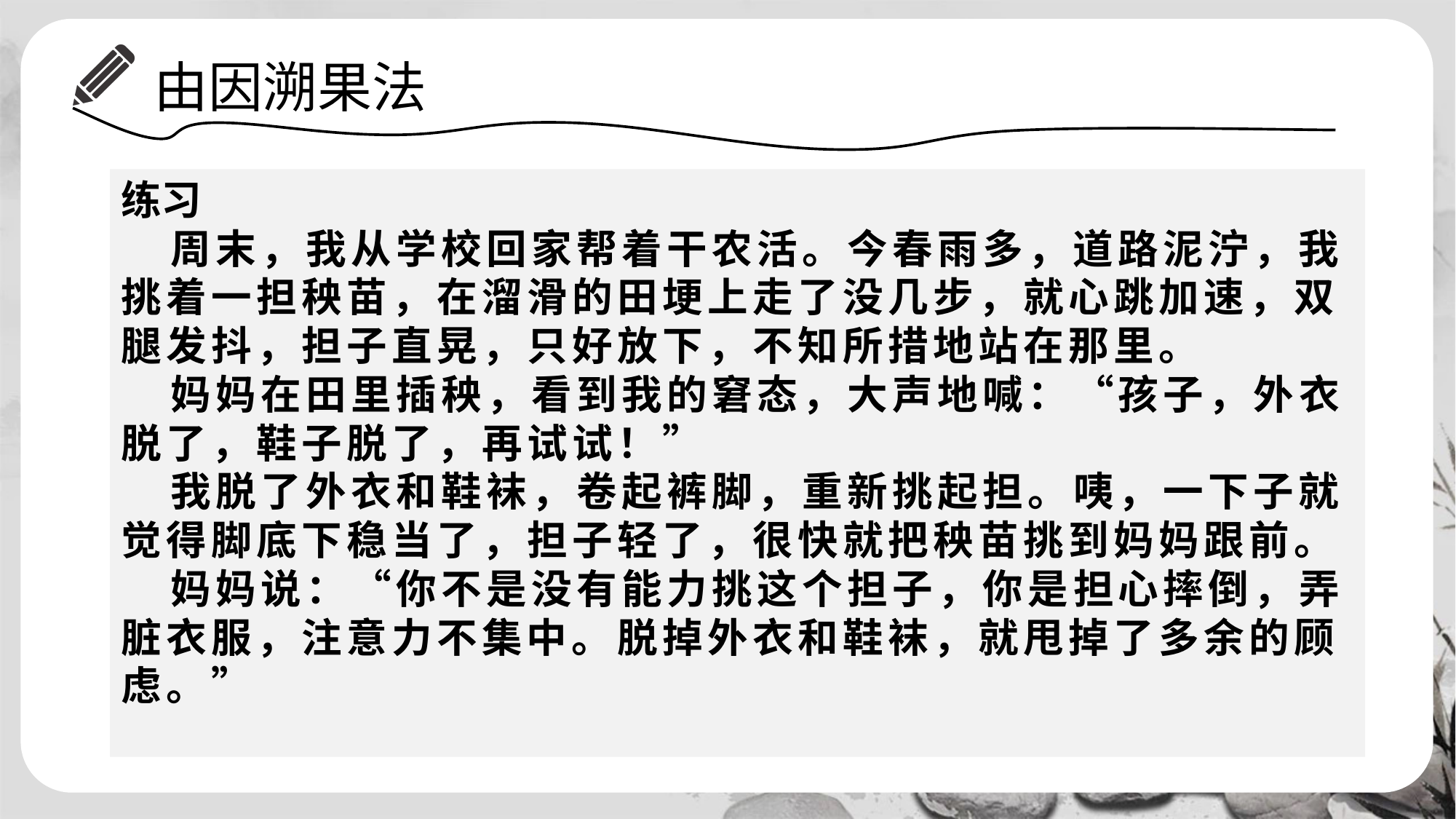

# 由因溯果法
练习
   周末，我从学校回家帮着干农活。今春雨多，道路泥泞，我挑着一担秧苗，在溜滑的田埂上走了没几步，就心跳加速，双腿发抖，担子直晃，只好放下，不知所措地站在那里。
   妈妈在田里插秧，看到我的窘态，大声地喊：“孩子，外衣脱了，鞋子脱了，再试试！”
   我脱了外衣和鞋袜，卷起裤脚，重新挑起担。咦，一下子就觉得脚底下稳当了，担子轻了，很快就把秧苗挑到妈妈跟前。
   妈妈说：“你不是没有能力挑这个担子，你是担心摔倒，弄脏衣服，注意力不集中。脱掉外衣和鞋袜，就甩掉了多余的顾虑。”